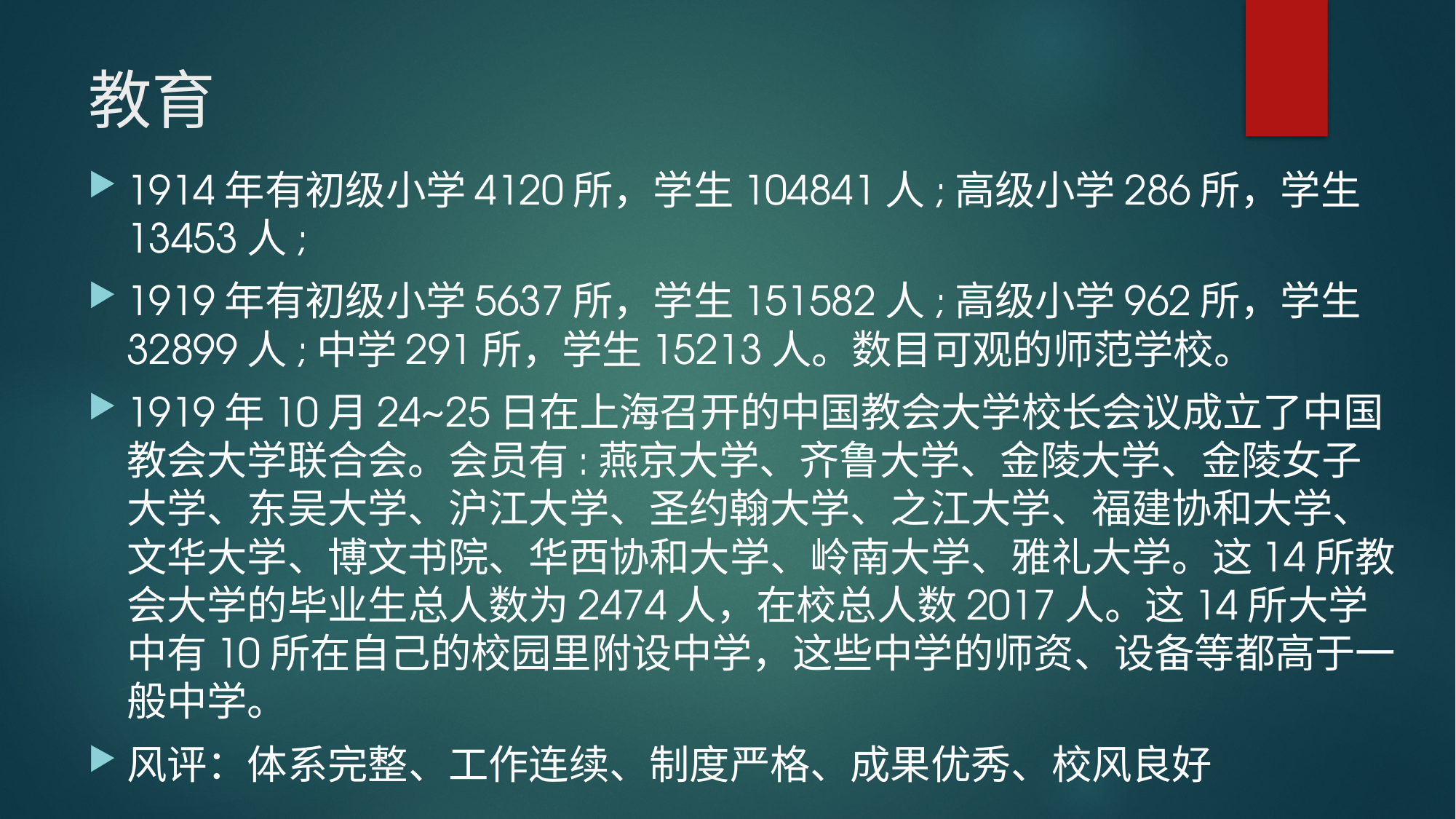

# 教育
1914年有初级小学4120所，学生104841人;高级小学286所，学生13453人;
1919年有初级小学5637所，学生151582人;高级小学962所，学生32899人;中学291所，学生15213人。数目可观的师范学校。
1919年10月24~25日在上海召开的中国教会大学校长会议成立了中国教会大学联合会。会员有:燕京大学、齐鲁大学、金陵大学、金陵女子大学、东吴大学、沪江大学、圣约翰大学、之江大学、福建协和大学、文华大学、博文书院、华西协和大学、岭南大学、雅礼大学。这14所教会大学的毕业生总人数为2474人，在校总人数2017人。这14所大学中有10所在自己的校园里附设中学，这些中学的师资、设备等都高于一般中学。
风评：体系完整、工作连续、制度严格、成果优秀、校风良好